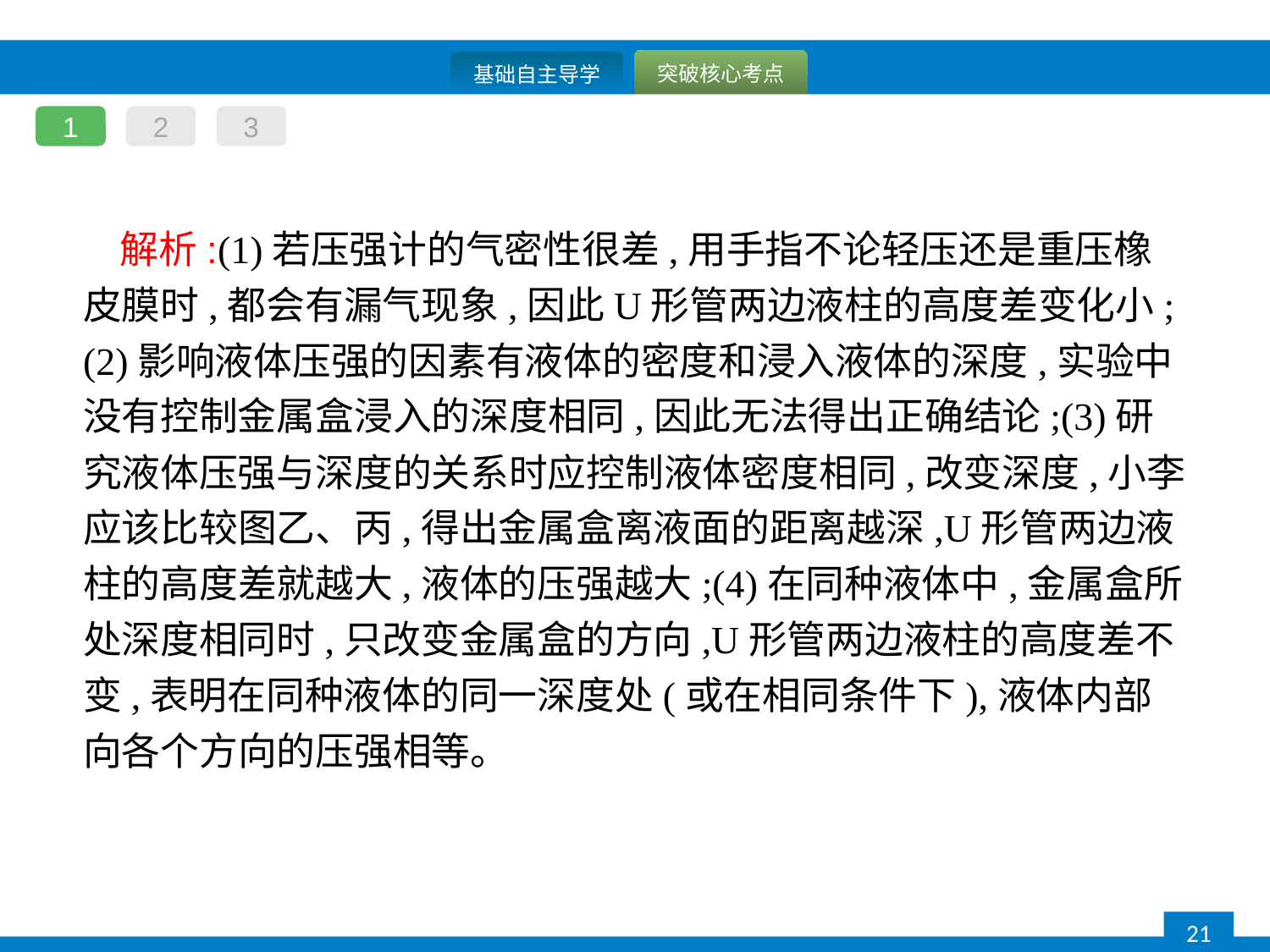

1
2
3
解析:(1)若压强计的气密性很差,用手指不论轻压还是重压橡皮膜时,都会有漏气现象,因此U形管两边液柱的高度差变化小;(2)影响液体压强的因素有液体的密度和浸入液体的深度,实验中没有控制金属盒浸入的深度相同,因此无法得出正确结论;(3)研究液体压强与深度的关系时应控制液体密度相同,改变深度,小李应该比较图乙、丙,得出金属盒离液面的距离越深,U形管两边液柱的高度差就越大,液体的压强越大;(4)在同种液体中,金属盒所处深度相同时,只改变金属盒的方向,U形管两边液柱的高度差不变,表明在同种液体的同一深度处(或在相同条件下),液体内部向各个方向的压强相等。